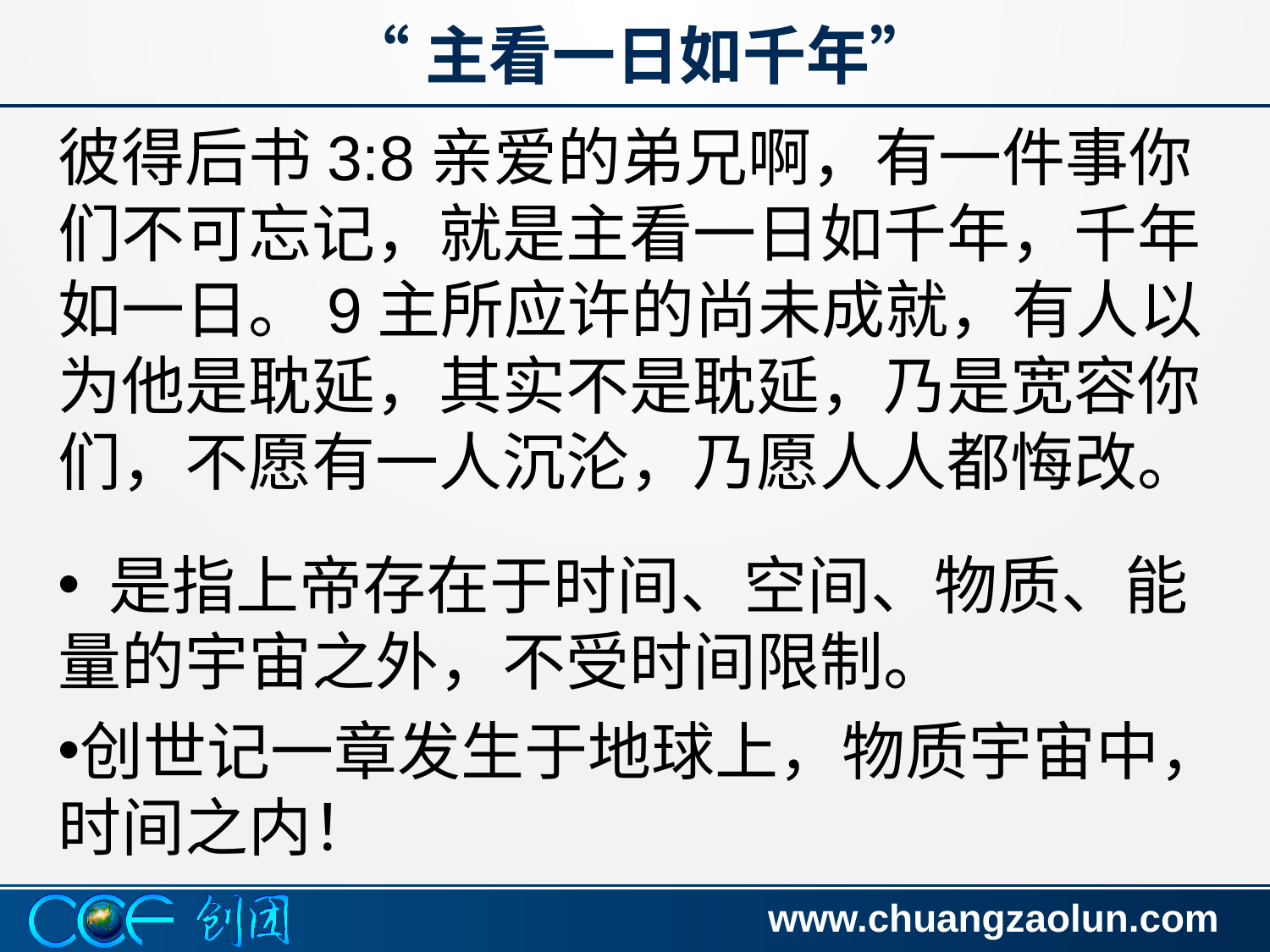

“主看一日如千年”

彼得后书3:8亲爱的弟兄啊，有一件事你们不可忘记，就是主看一日如千年，千年如一日。9主所应许的尚未成就，有人以为他是耽延，其实不是耽延，乃是宽容你们，不愿有一人沉沦，乃愿人人都悔改。

 是指上帝存在于时间、空间、物质、能量的宇宙之外，不受时间限制。
创世记一章发生于地球上，物质宇宙中，时间之内！